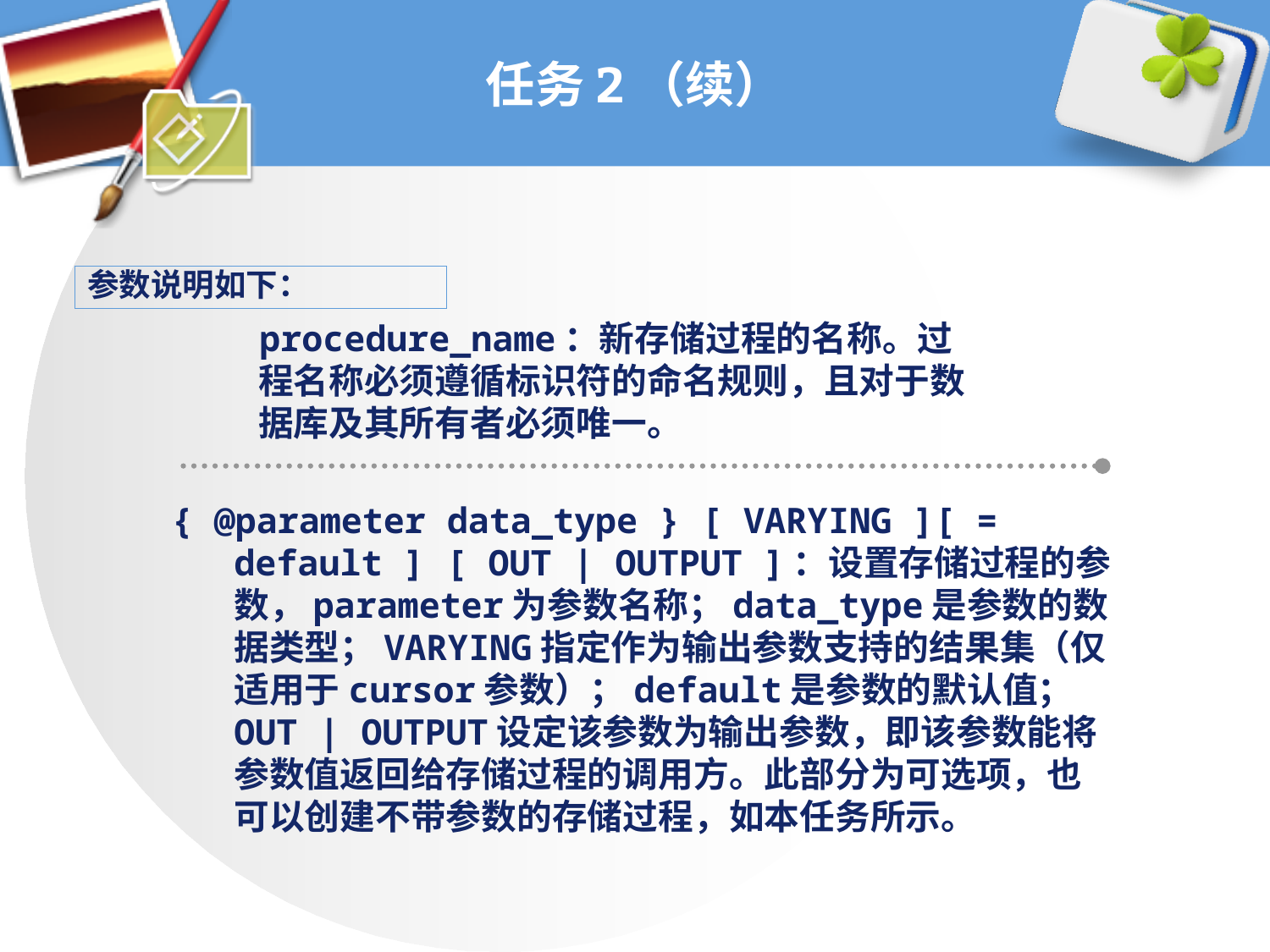

# 任务2（续）
参数说明如下：
   procedure_name：新存储过程的名称。过程名称必须遵循标识符的命名规则，且对于数据库及其所有者必须唯一。

{ @parameter data_type } [ VARYING ][ = default ] [ OUT | OUTPUT ]：设置存储过程的参数，parameter为参数名称；data_type是参数的数据类型；VARYING指定作为输出参数支持的结果集（仅适用于cursor参数）；default是参数的默认值；OUT | OUTPUT设定该参数为输出参数，即该参数能将参数值返回给存储过程的调用方。此部分为可选项，也可以创建不带参数的存储过程，如本任务所示。